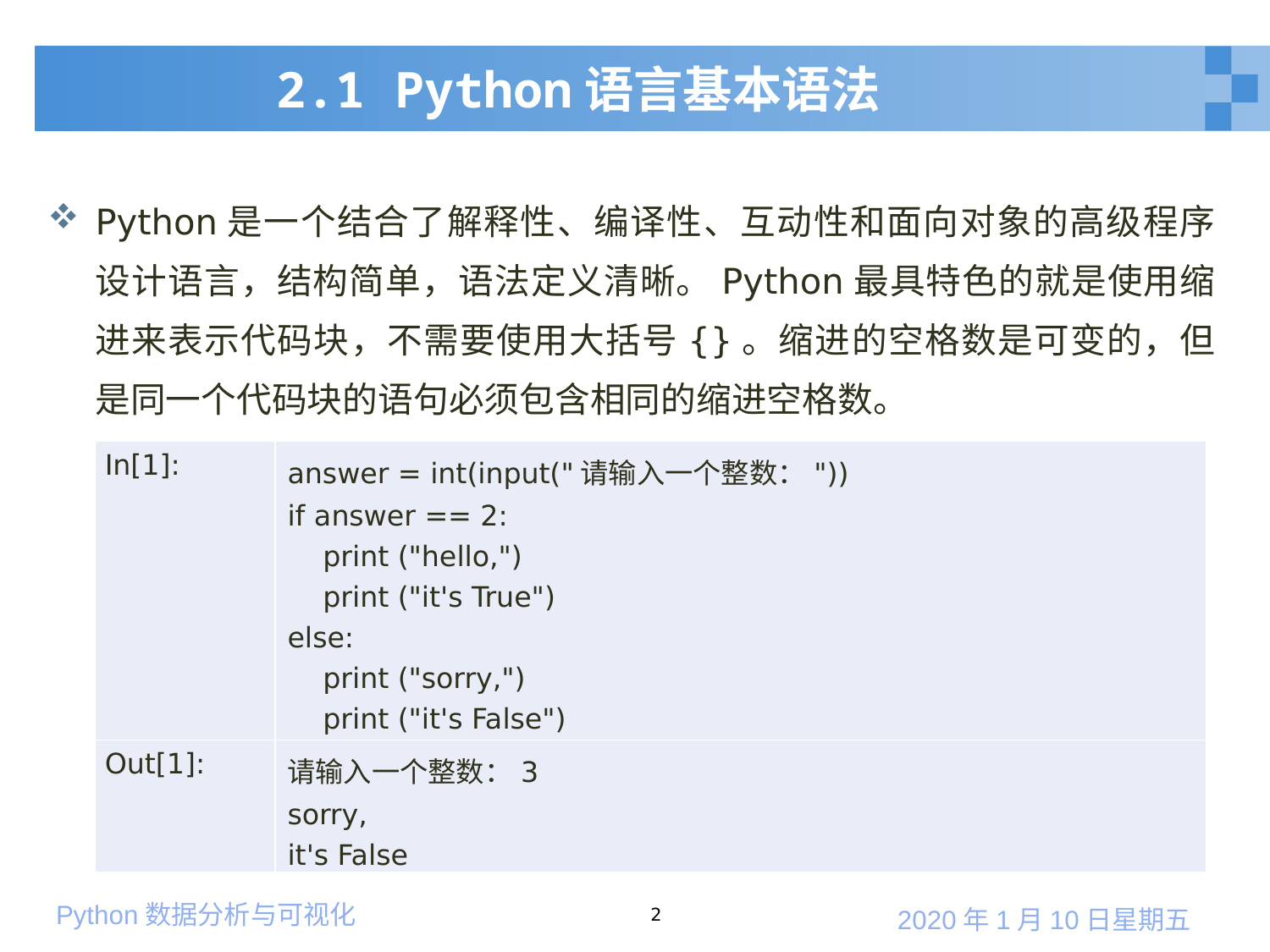

# 2.1 Python语言基本语法
Python是一个结合了解释性、编译性、互动性和面向对象的高级程序设计语言，结构简单，语法定义清晰。Python最具特色的就是使用缩进来表示代码块，不需要使用大括号{}。缩进的空格数是可变的，但是同一个代码块的语句必须包含相同的缩进空格数。
| In[1]: | answer = int(input("请输入一个整数：")) if answer == 2: print ("hello,") print ("it's True") else: print ("sorry,") print ("it's False") |
| --- | --- |
| Out[1]: | 请输入一个整数：3 sorry, it's False |
2
2020年1月10日星期五